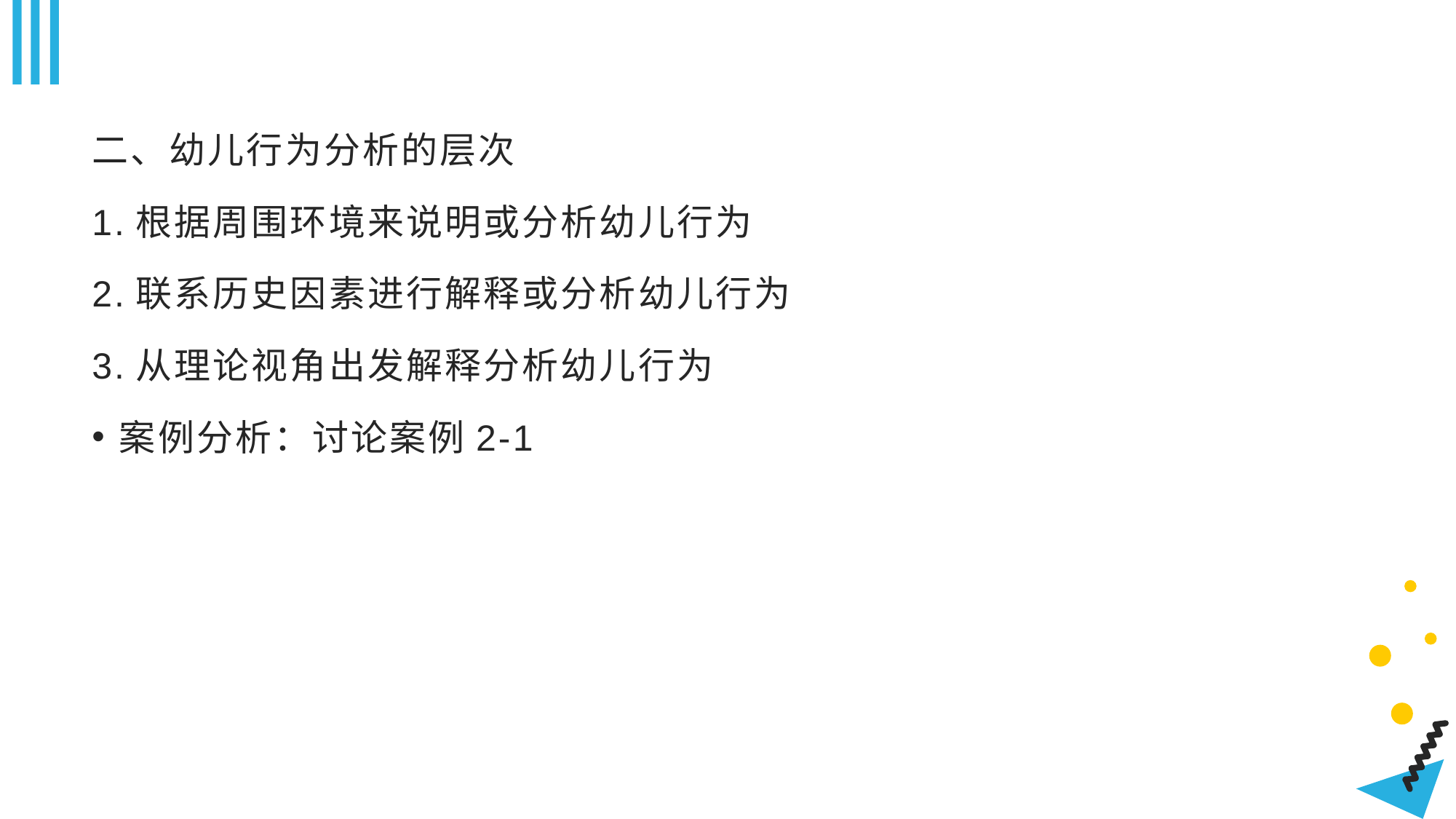

#
二、幼儿行为分析的层次
1.根据周围环境来说明或分析幼儿行为
2.联系历史因素进行解释或分析幼儿行为
3.从理论视角出发解释分析幼儿行为
案例分析：讨论案例2-1